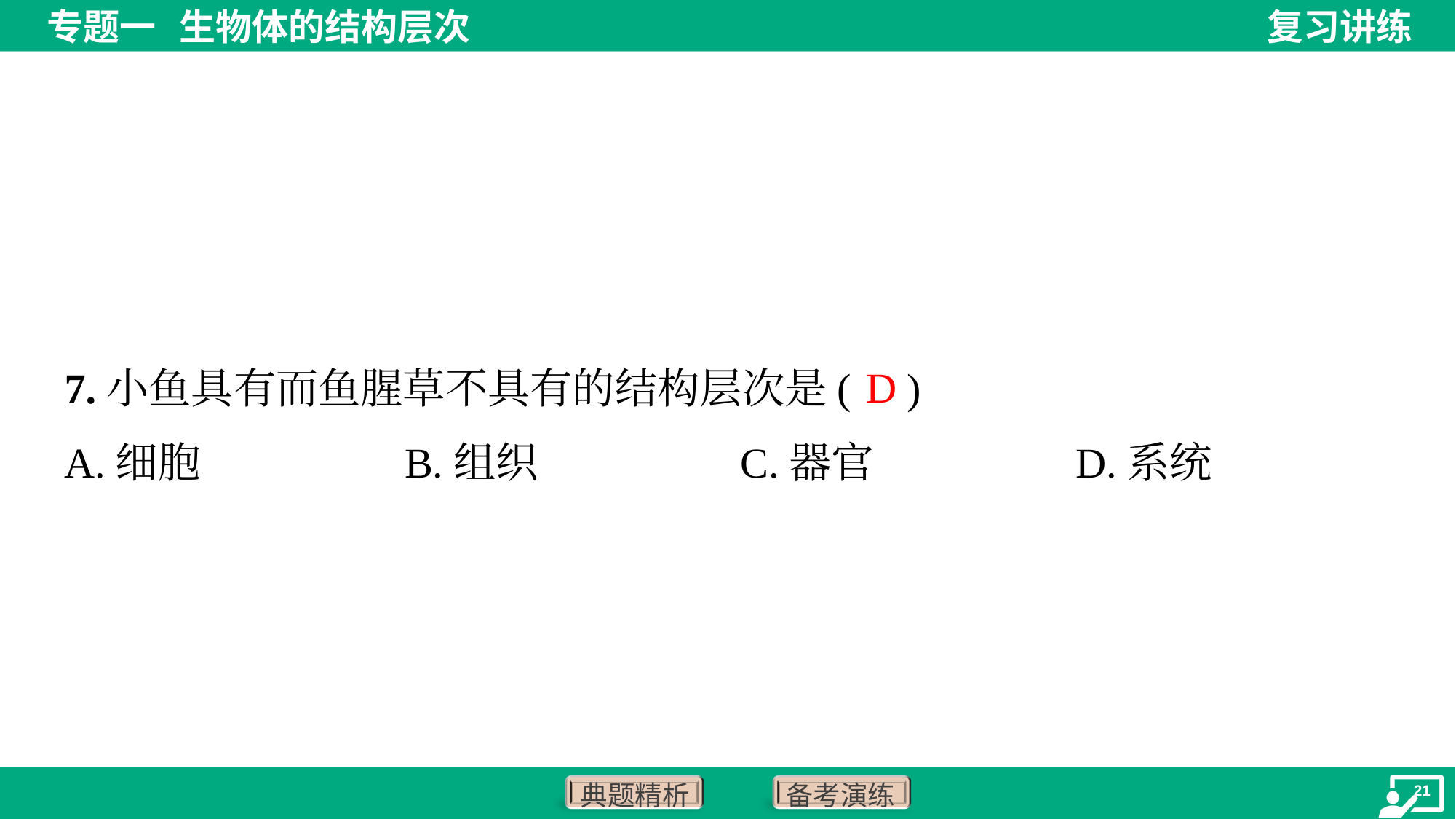

D
7.小鱼具有而鱼腥草不具有的结构层次是(     )
A.细胞	B.组织	C.器官	D.系统